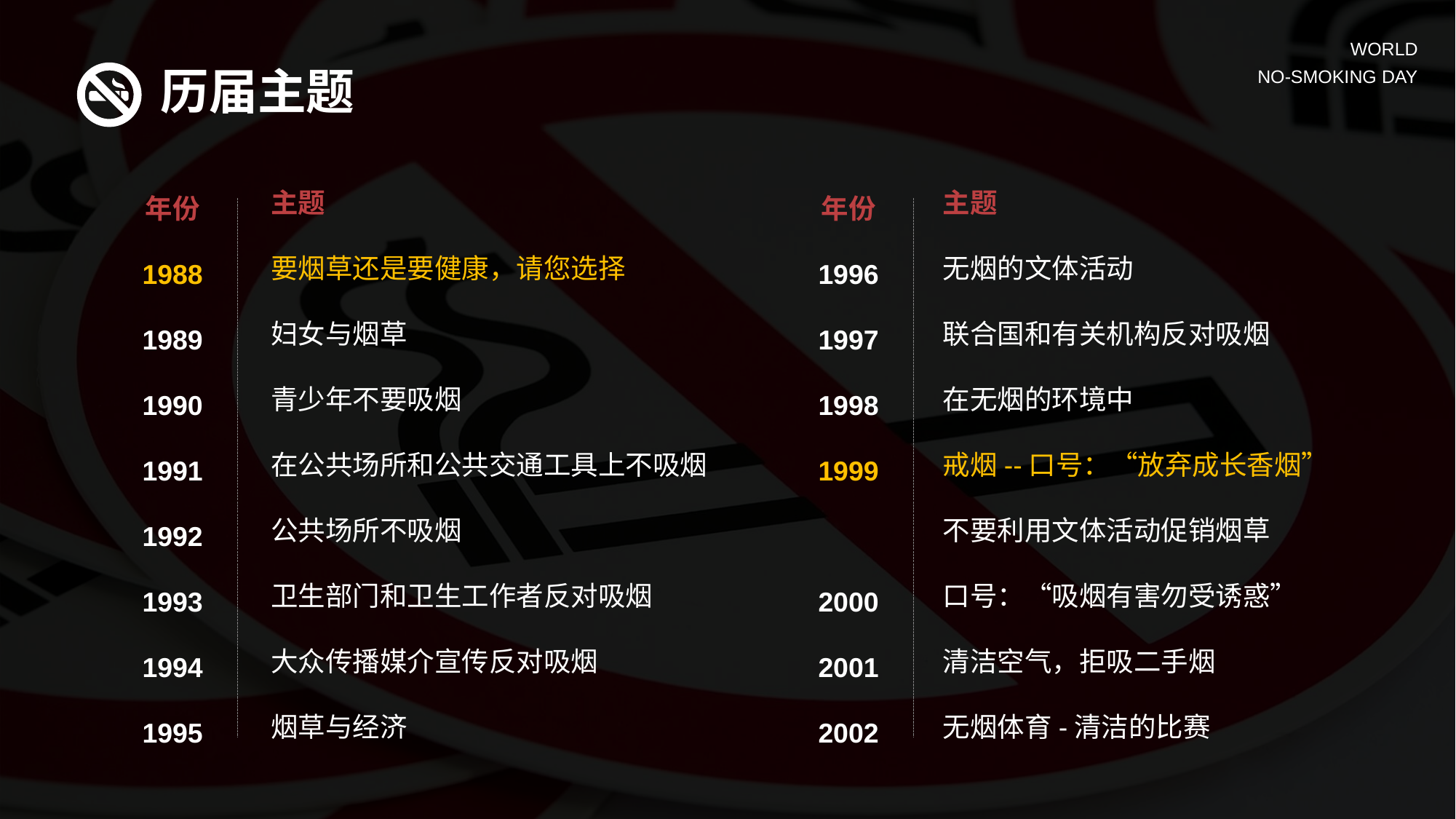

WORLD
NO-SMOKING DAY
历届主题

主题
要烟草还是要健康，请您选择
妇女与烟草
青少年不要吸烟
在公共场所和公共交通工具上不吸烟
公共场所不吸烟
卫生部门和卫生工作者反对吸烟
大众传播媒介宣传反对吸烟
烟草与经济
年份
1988
1989
1990
1991
1992
1993
1994
1995
主题
无烟的文体活动
联合国和有关机构反对吸烟
在无烟的环境中
戒烟--口号：“放弃成长香烟”
不要利用文体活动促销烟草
口号：“吸烟有害勿受诱惑”
清洁空气，拒吸二手烟
无烟体育-清洁的比赛
年份
1996
1997
1998
1999

2000
2001
2002